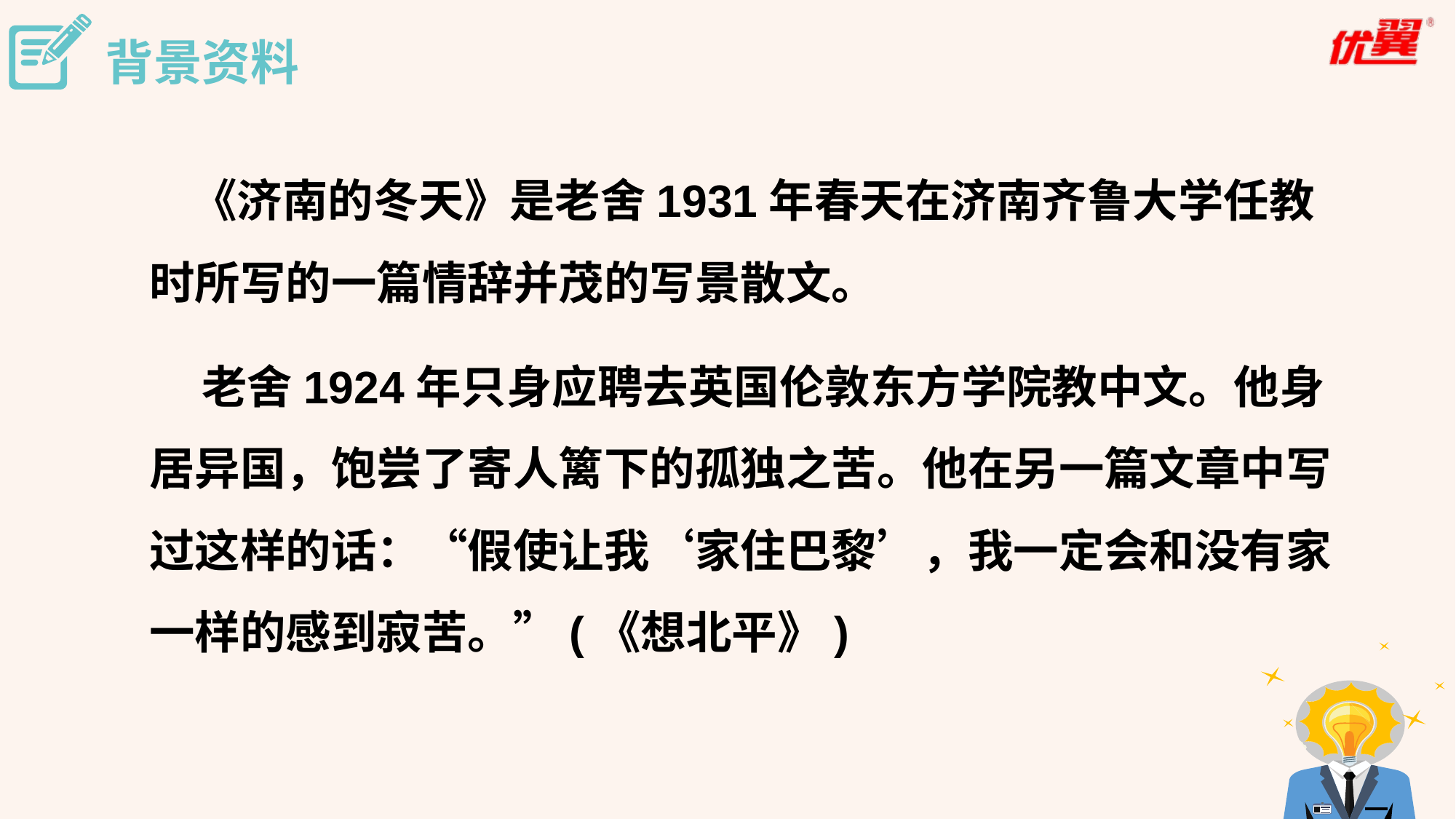

背景资料
   《济南的冬天》是老舍1931年春天在济南齐鲁大学任教时所写的一篇情辞并茂的写景散文。
    老舍1924年只身应聘去英国伦敦东方学院教中文。他身居异国，饱尝了寄人篱下的孤独之苦。他在另一篇文章中写过这样的话：“假使让我‘家住巴黎’，我一定会和没有家一样的感到寂苦。”(《想北平》)